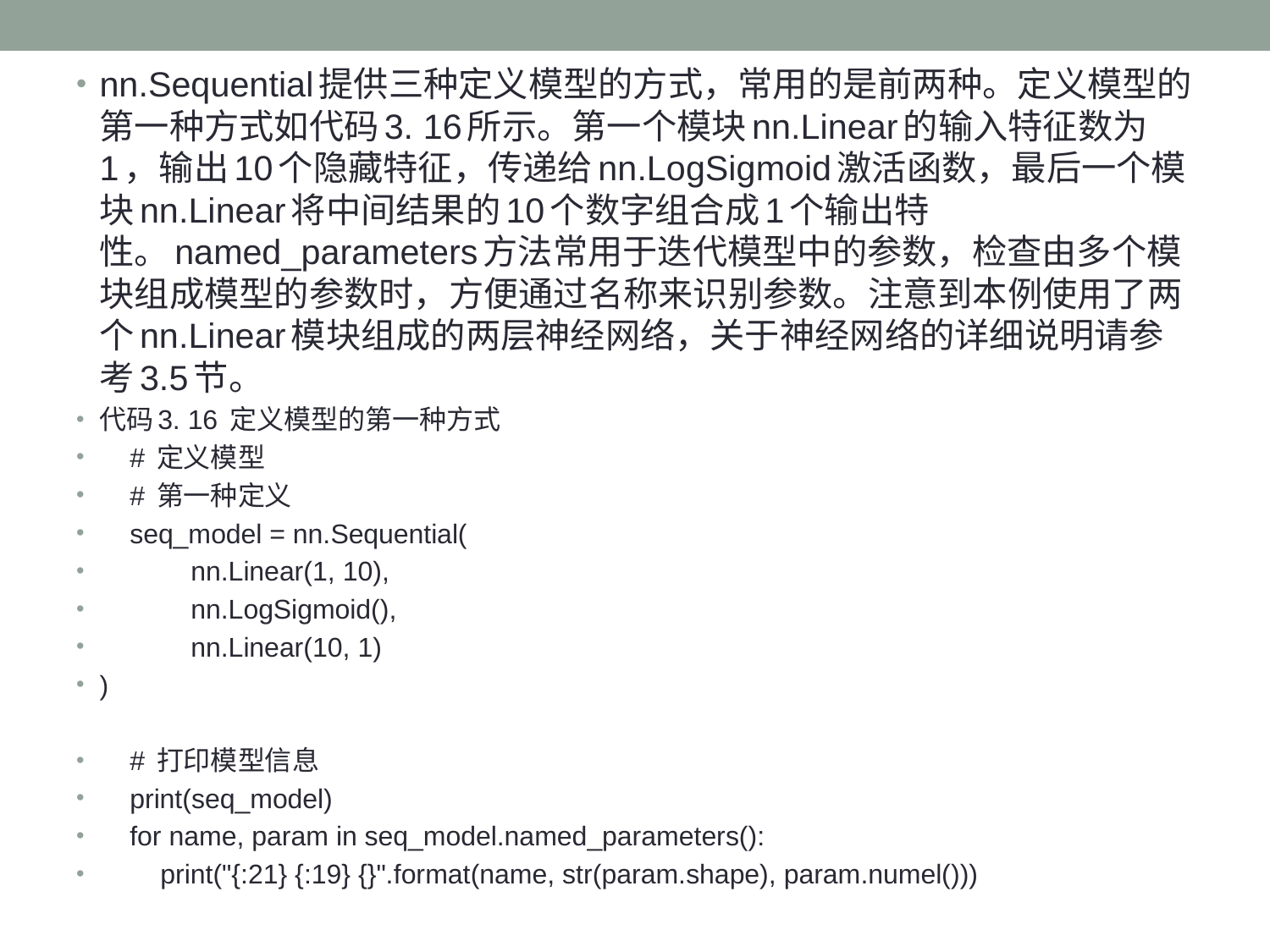

nn.Sequential提供三种定义模型的方式，常用的是前两种。定义模型的第一种方式如代码3. 16所示。第一个模块nn.Linear的输入特征数为1，输出10个隐藏特征，传递给nn.LogSigmoid激活函数，最后一个模块nn.Linear将中间结果的10个数字组合成1个输出特性。named_parameters方法常用于迭代模型中的参数，检查由多个模块组成模型的参数时，方便通过名称来识别参数。注意到本例使用了两个nn.Linear模块组成的两层神经网络，关于神经网络的详细说明请参考3.5节。
代码3. 16 定义模型的第一种方式
    # 定义模型
    # 第一种定义
    seq_model = nn.Sequential(
            nn.Linear(1, 10),
            nn.LogSigmoid(),
            nn.Linear(10, 1)
)

    # 打印模型信息
    print(seq_model)
    for name, param in seq_model.named_parameters():
        print("{:21} {:19} {}".format(name, str(param.shape), param.numel()))